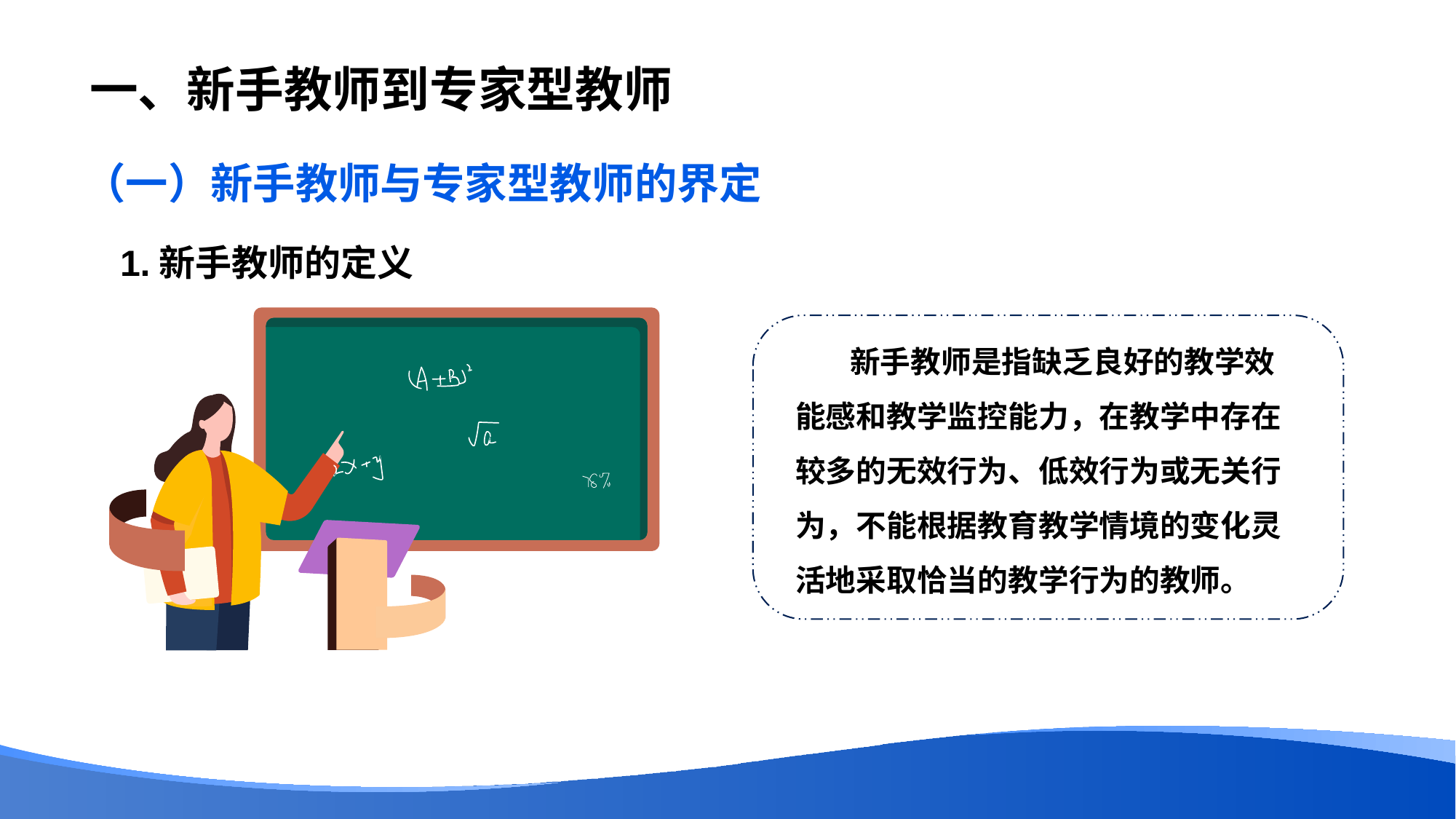

# 一、新手教师到专家型教师
（一）新手教师与专家型教师的界定
1.新手教师的定义

新手教师是指缺乏良好的教学效能感和教学监控能力，在教学中存在较多的无效行为、低效行为或无关行为，不能根据教育教学情境的变化灵活地采取恰当的教学行为的教师。